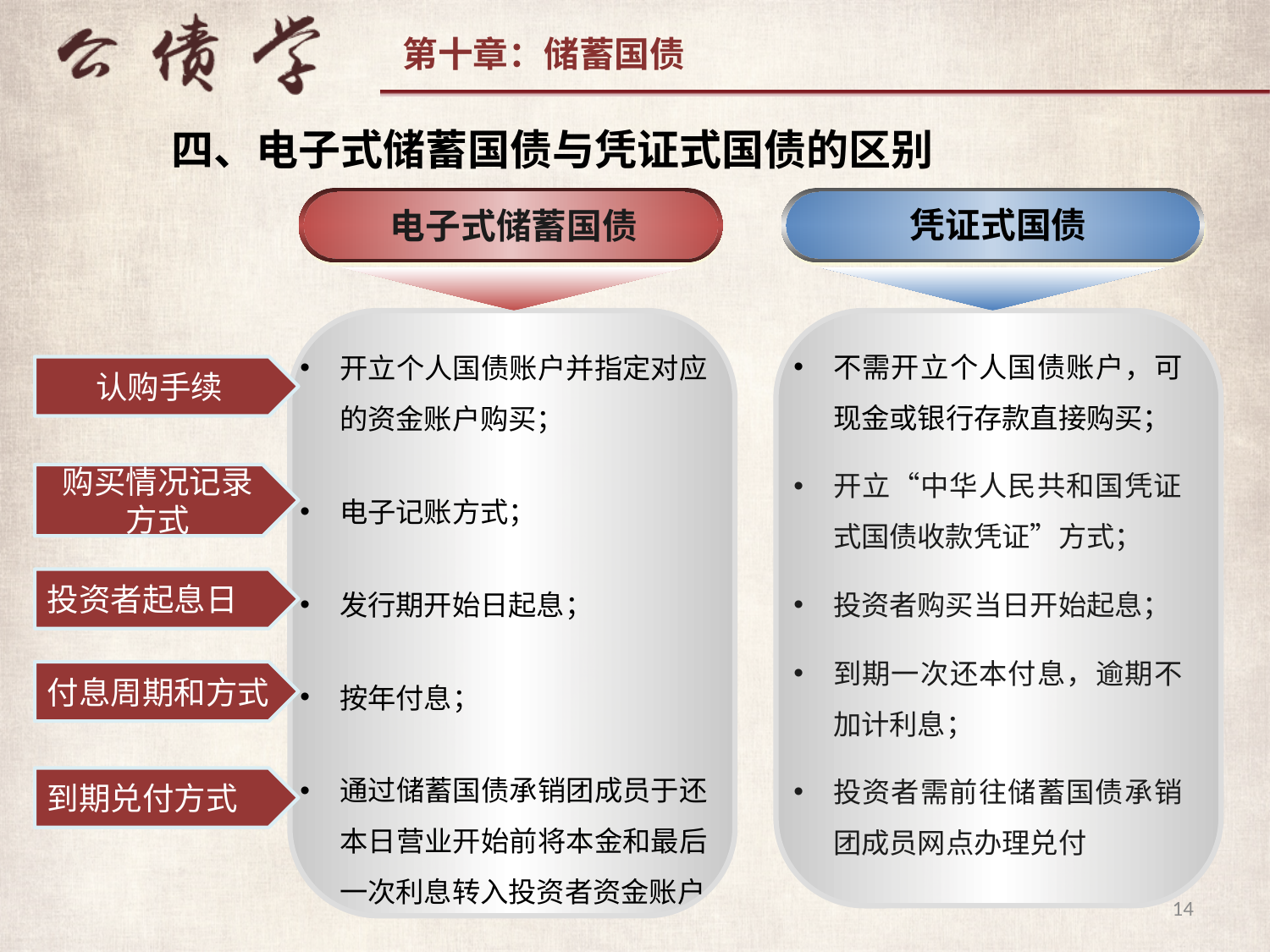

四、电子式储蓄国债与凭证式国债的区别

凭证式国债
电子式储蓄国债

不需开立个人国债账户，可现金或银行存款直接购买；
开立“中华人民共和国凭证式国债收款凭证”方式；
投资者购买当日开始起息；
到期一次还本付息，逾期不加计利息；
投资者需前往储蓄国债承销团成员网点办理兑付
开立个人国债账户并指定对应的资金账户购买；
电子记账方式；
发行期开始日起息；
按年付息；
通过储蓄国债承销团成员于还本日营业开始前将本金和最后一次利息转入投资者资金账户
认购手续

购买情况记录方式
投资者起息日
付息周期和方式
到期兑付方式
14